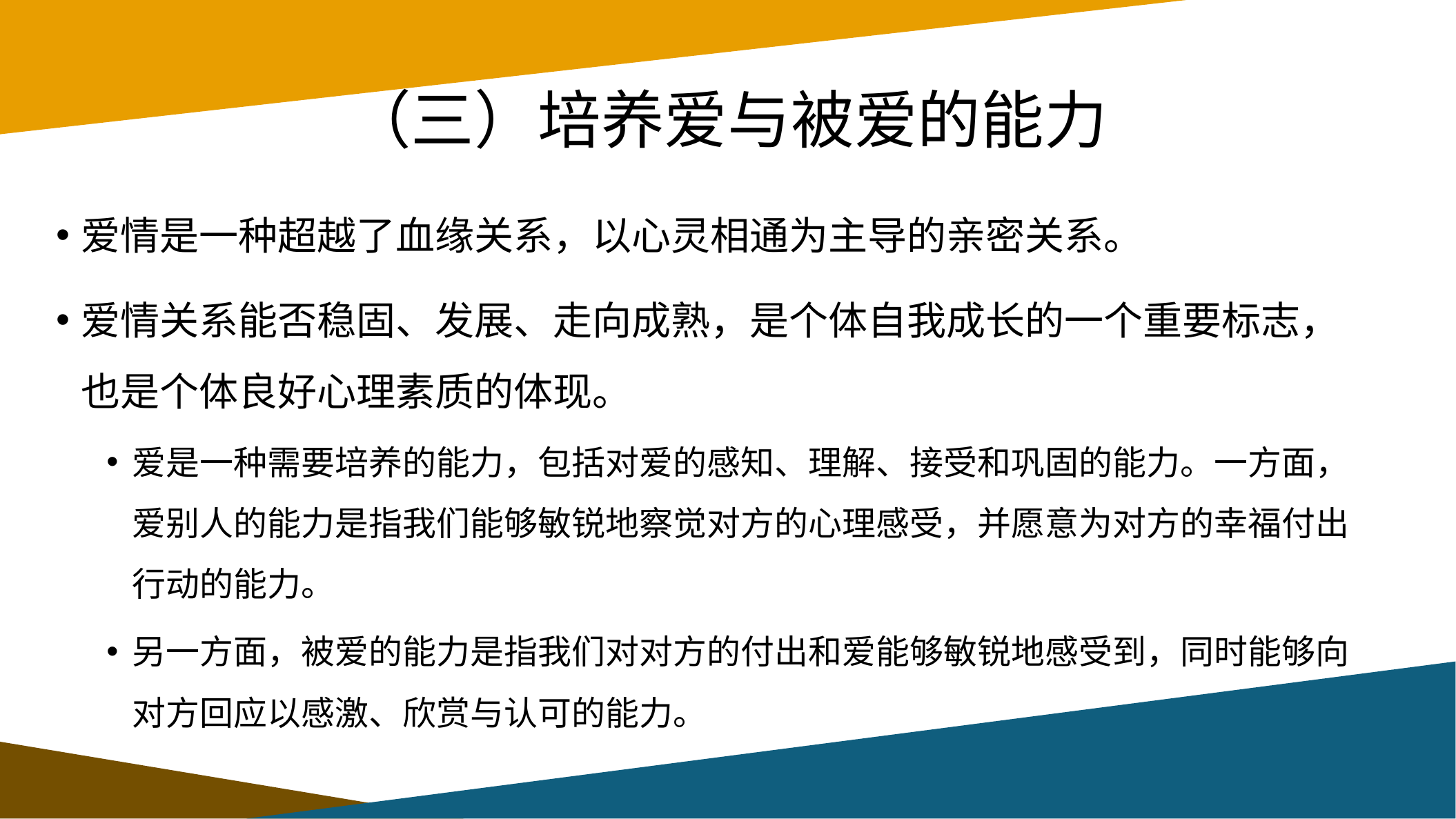

# （三）培养爱与被爱的能力
爱情是一种超越了血缘关系，以心灵相通为主导的亲密关系。
爱情关系能否稳固、发展、走向成熟，是个体自我成长的一个重要标志，也是个体良好心理素质的体现。
爱是一种需要培养的能力，包括对爱的感知、理解、接受和巩固的能力。一方面，爱别人的能力是指我们能够敏锐地察觉对方的心理感受，并愿意为对方的幸福付出行动的能力。
另一方面，被爱的能力是指我们对对方的付出和爱能够敏锐地感受到，同时能够向对方回应以感激、欣赏与认可的能力。